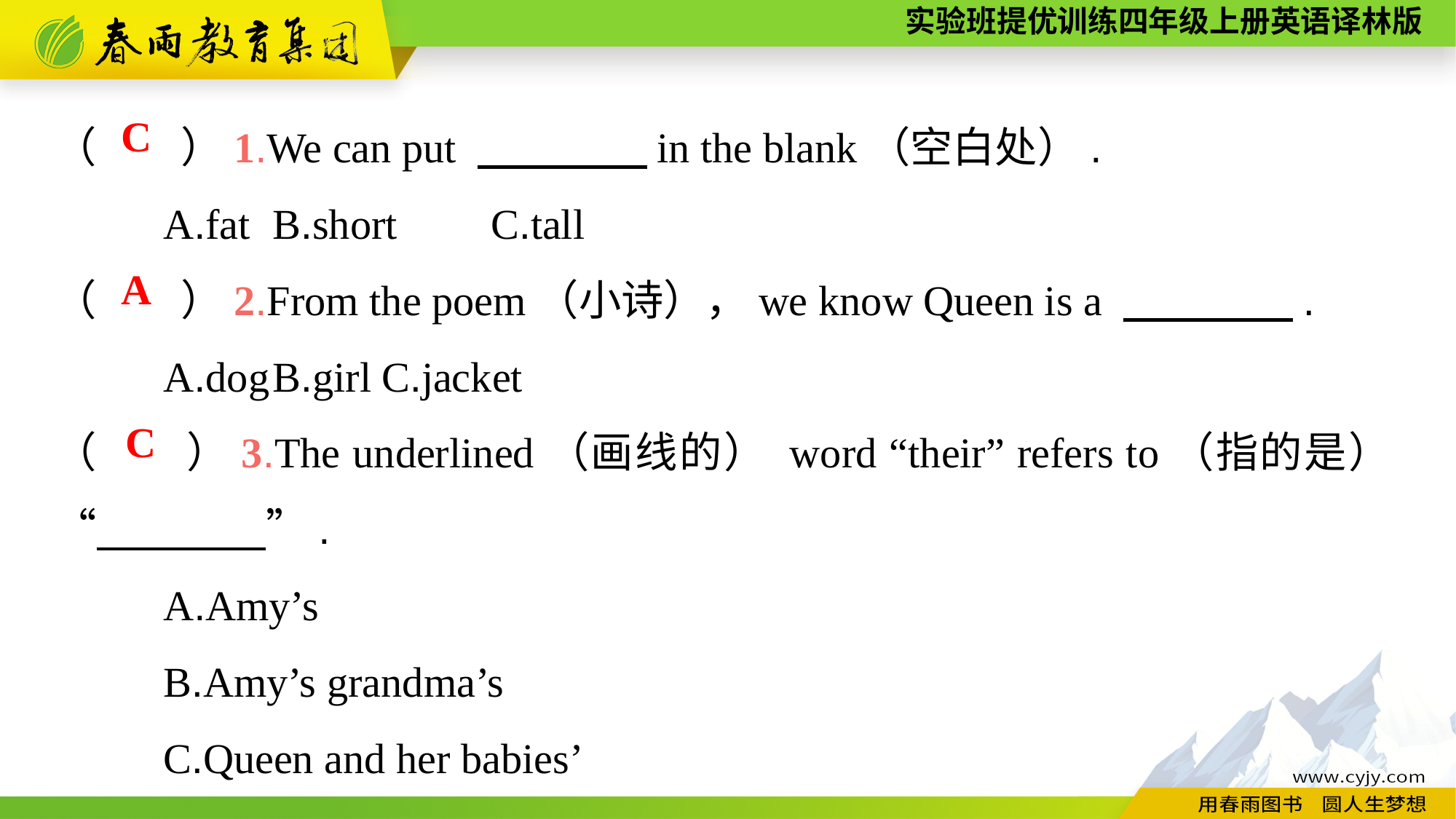

（　　）1.We can put 　　　　in the blank（空白处）.
	A.fat	B.short	C.tall
（　　）2.From the poem（小诗），we know Queen is a 　　　　.
	A.dog	B.girl	C.jacket
（　　）3.The underlined（画线的） word “their” refers to（指的是）	“　　　　”.
	A.Amy’s
	B.Amy’s grandma’s
	C.Queen and her babies’
C
A
C